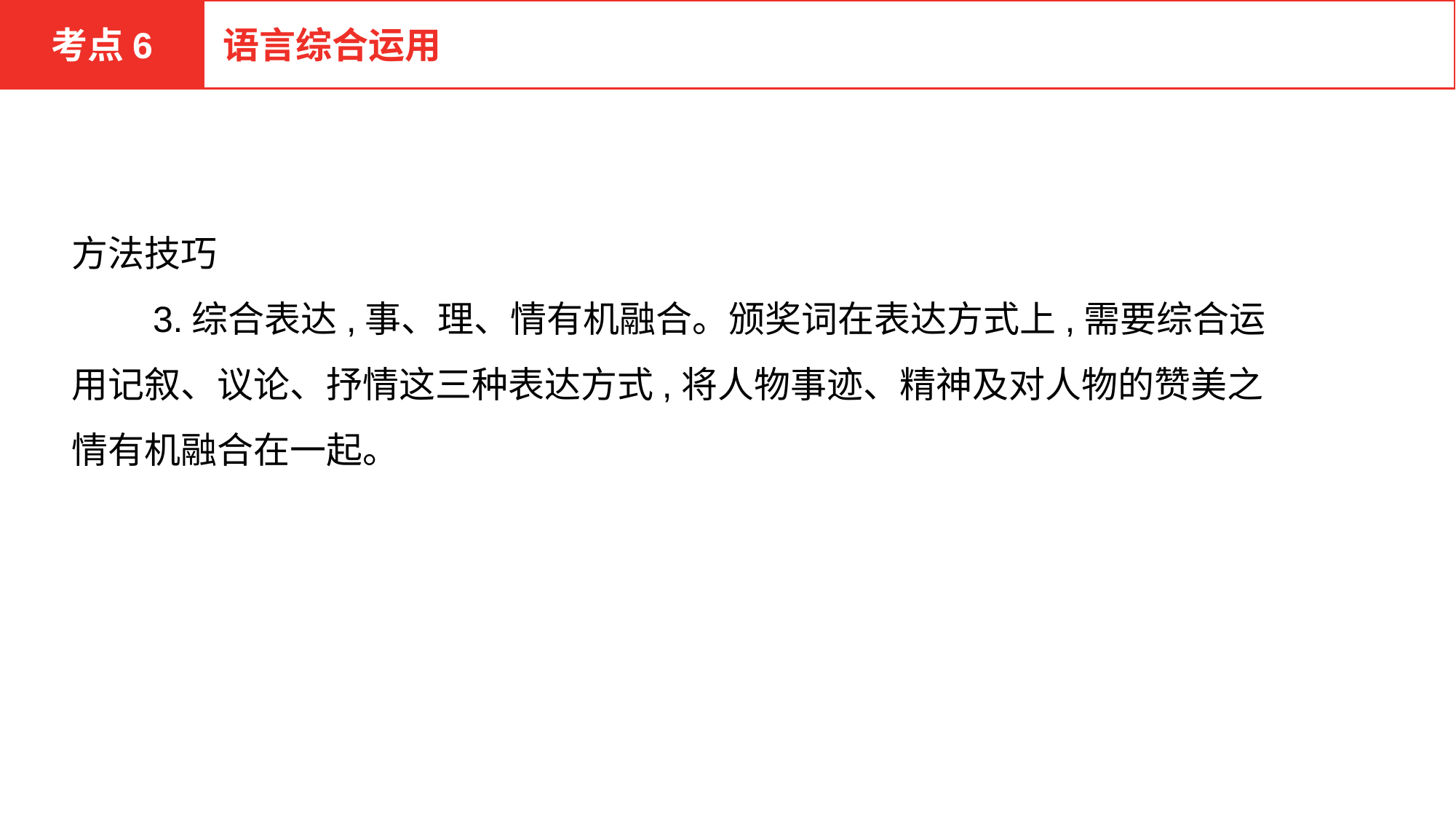

考点6
语言综合运用
方法技巧
　　3.综合表达,事、理、情有机融合。颁奖词在表达方式上,需要综合运用记叙、议论、抒情这三种表达方式,将人物事迹、精神及对人物的赞美之情有机融合在一起。